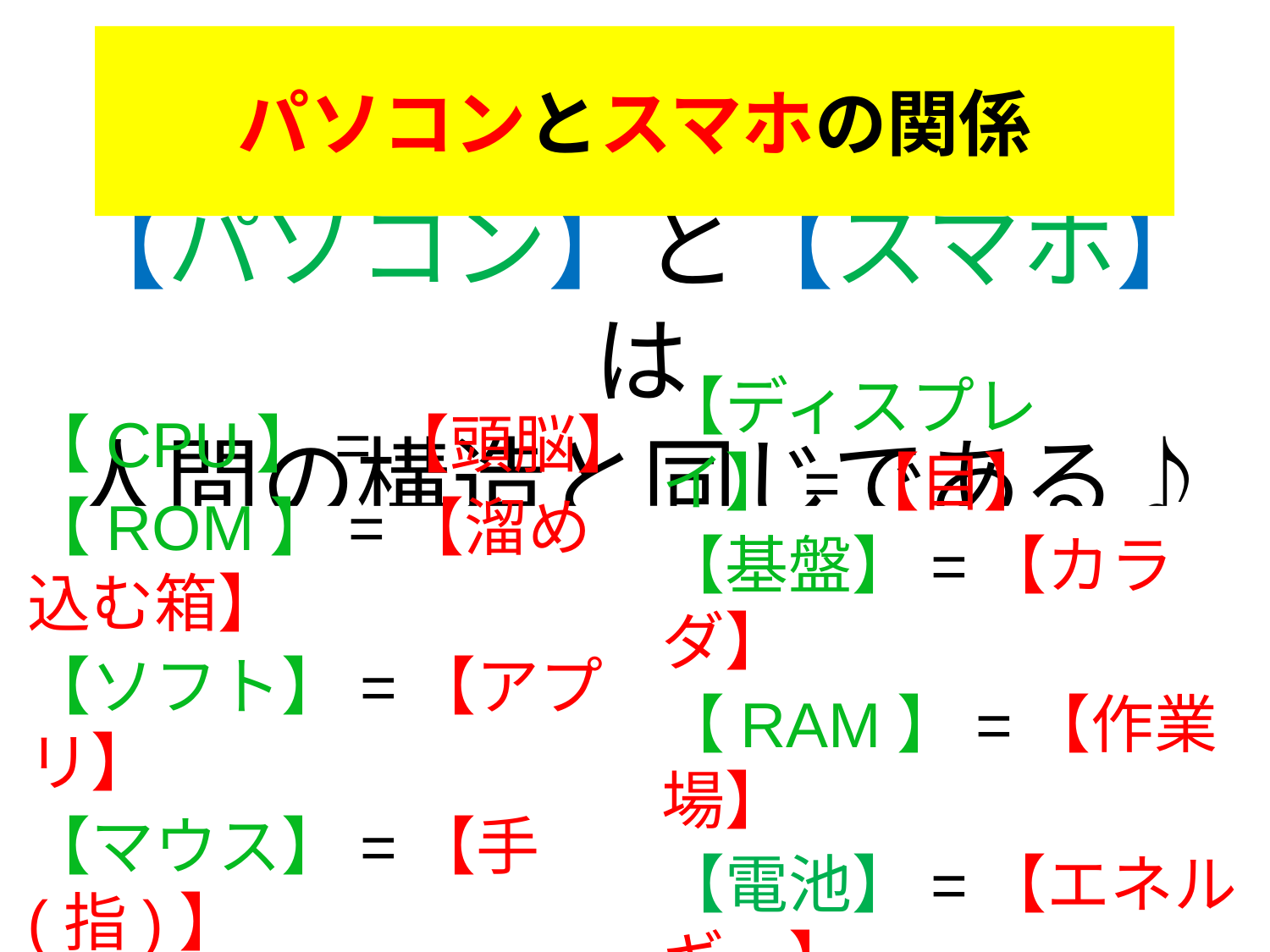

パソコンとスマホの関係
【パソコン】と【スマホ】は
人間の構造と同じである♪
【CPU】=【頭脳】
【ROM】=【溜め込む箱】
【ソフト】=【アプリ】
【マウス】=【手(指)】
【ディスプレイ】=【目】
【基盤】=【カラダ】
【RAM】=【作業場】
【電池】=【エネルギー】